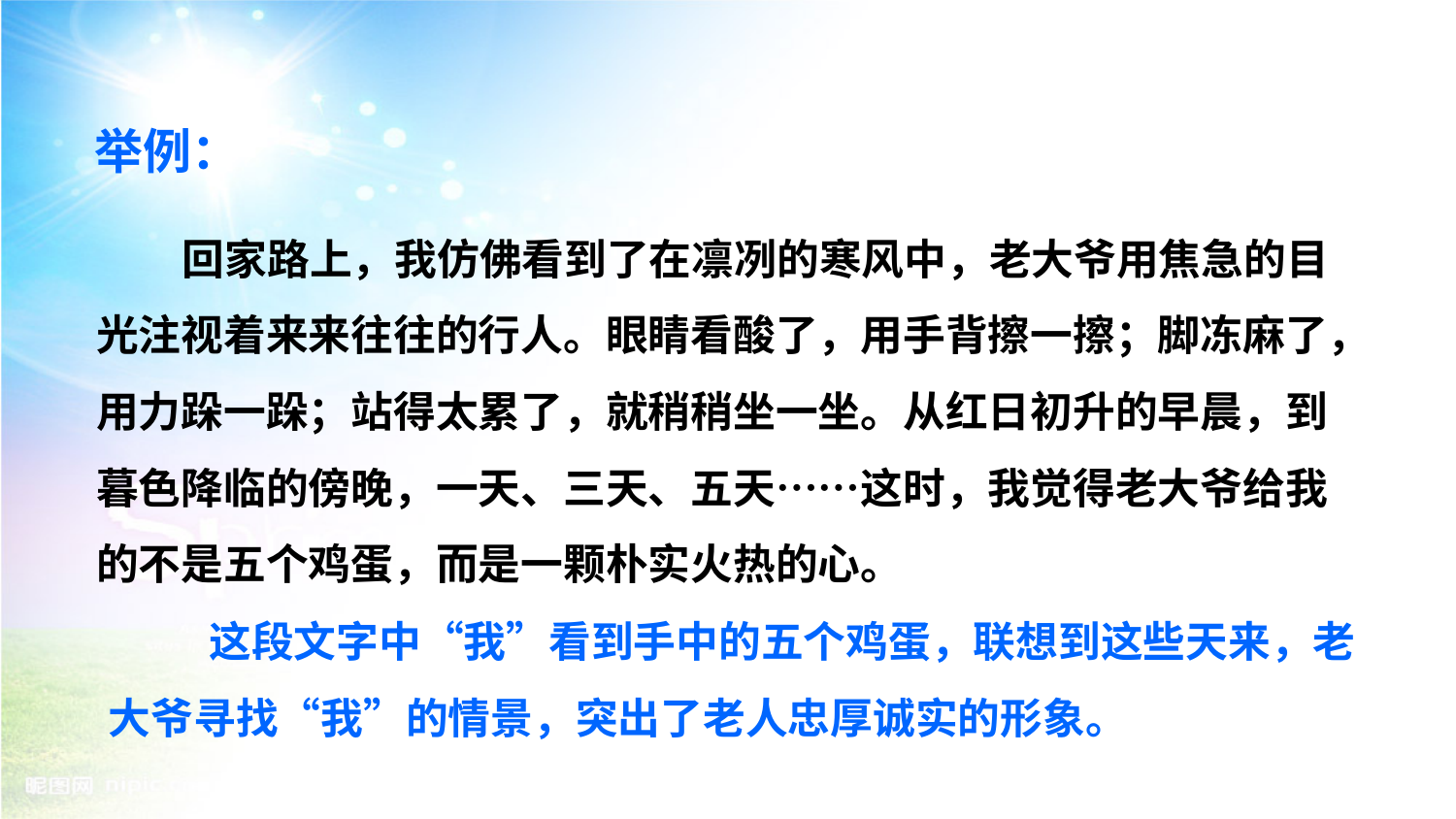

举例：
回家路上，我仿佛看到了在凛冽的寒风中，老大爷用焦急的目光注视着来来往往的行人。眼睛看酸了，用手背擦一擦；脚冻麻了，用力跺一跺；站得太累了，就稍稍坐一坐。从红日初升的早晨，到暮色降临的傍晚，一天、三天、五天……这时，我觉得老大爷给我的不是五个鸡蛋，而是一颗朴实火热的心。
这段文字中“我”看到手中的五个鸡蛋，联想到这些天来，老大爷寻找“我”的情景，突出了老人忠厚诚实的形象。